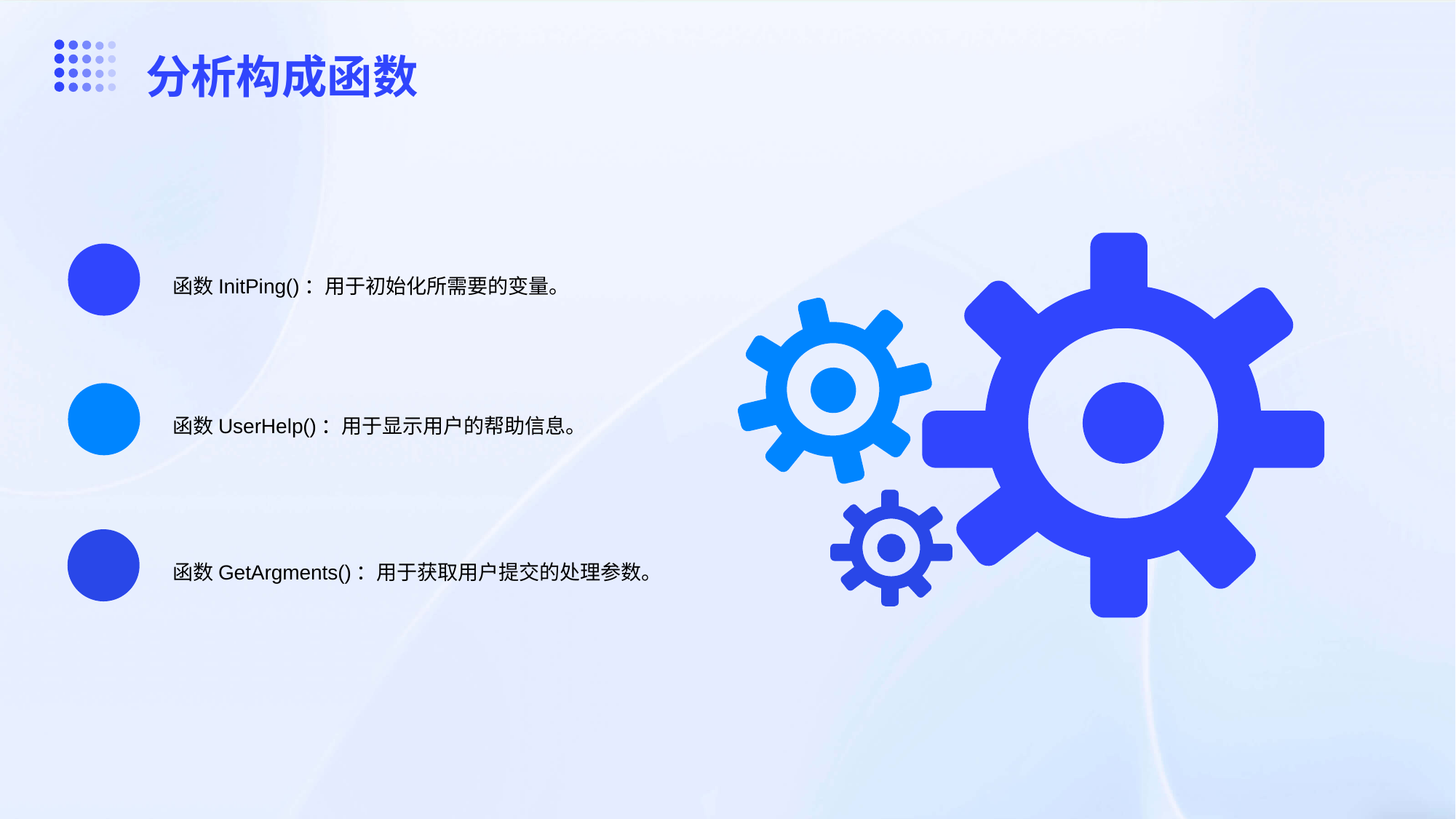

分析构成函数

函数InitPing()：用于初始化所需要的变量。

01

函数UserHelp()：用于显示用户的帮助信息。

02

函数GetArgments()：用于获取用户提交的处理参数。

03